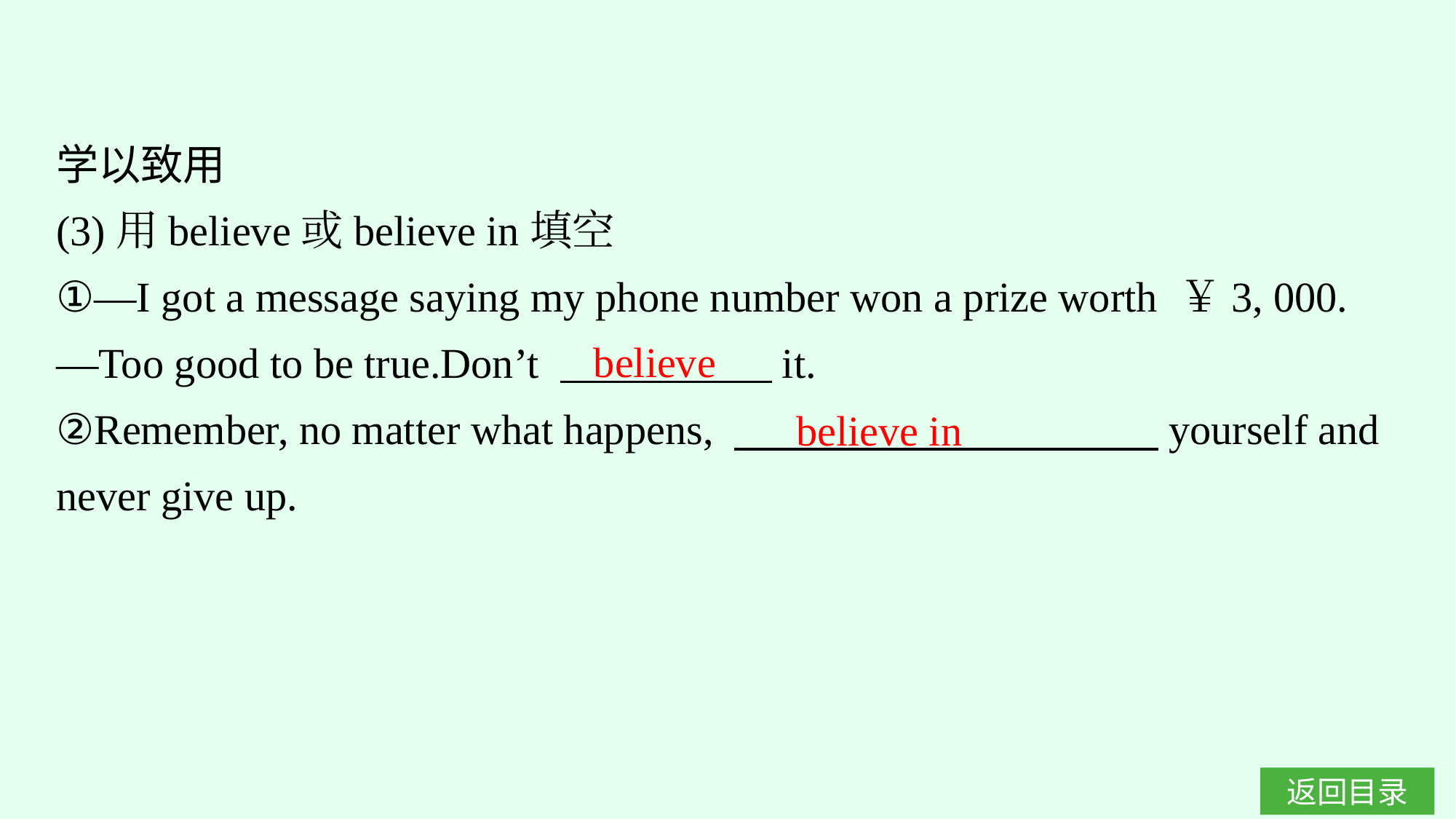

学以致用
(3)用believe或believe in填空
①—I got a message saying my phone number won a prize worth ￥3, 000.
—Too good to be true.Don’t 　　　　　it.
②Remember, no matter what happens, 　　　　　　　　　　yourself and never give up.
believe
believe in